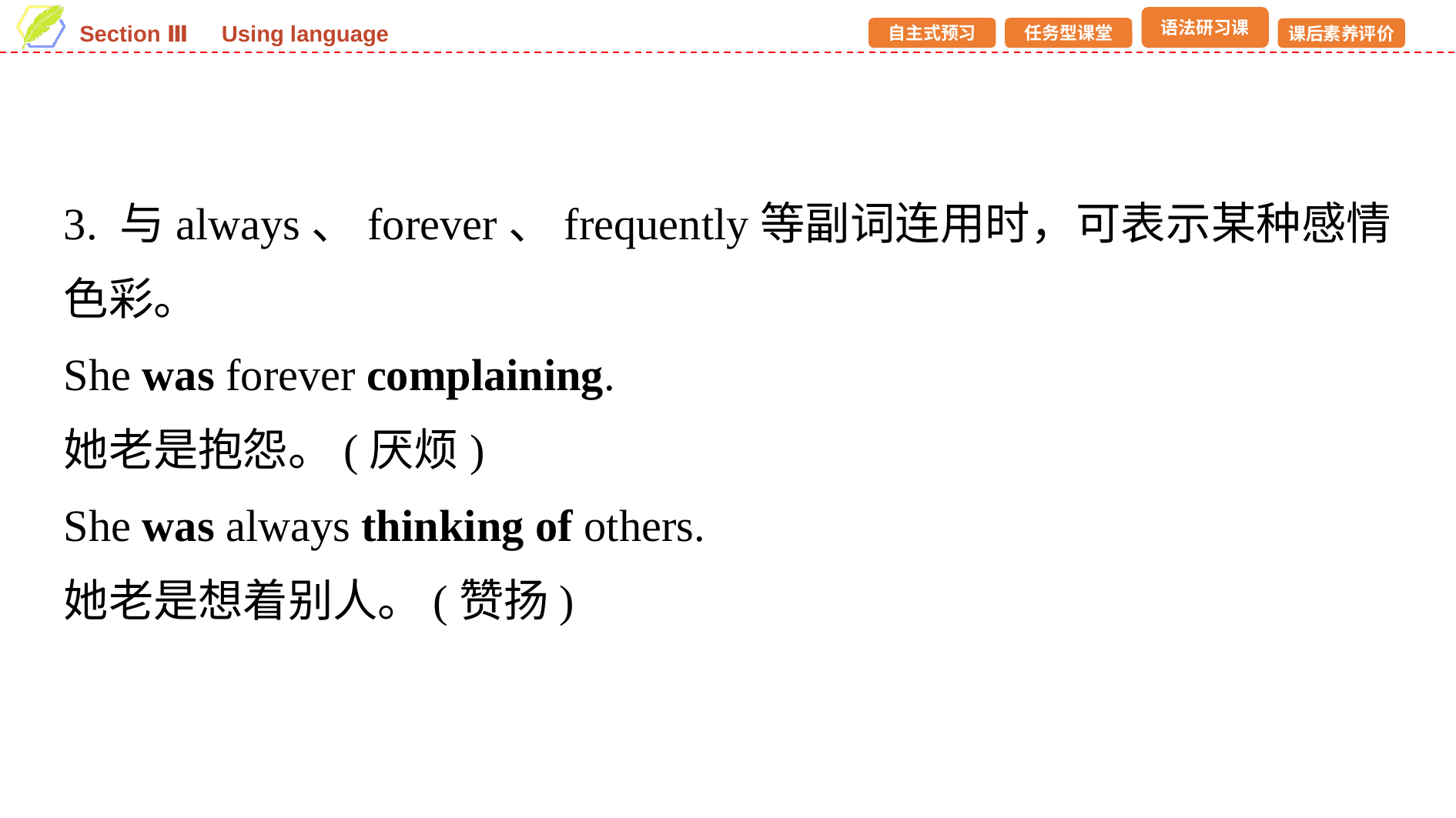

3. 与always、forever、frequently等副词连用时，可表示某种感情色彩。
She was forever complaining.
她老是抱怨。(厌烦)
She was always thinking of others.
她老是想着别人。(赞扬)